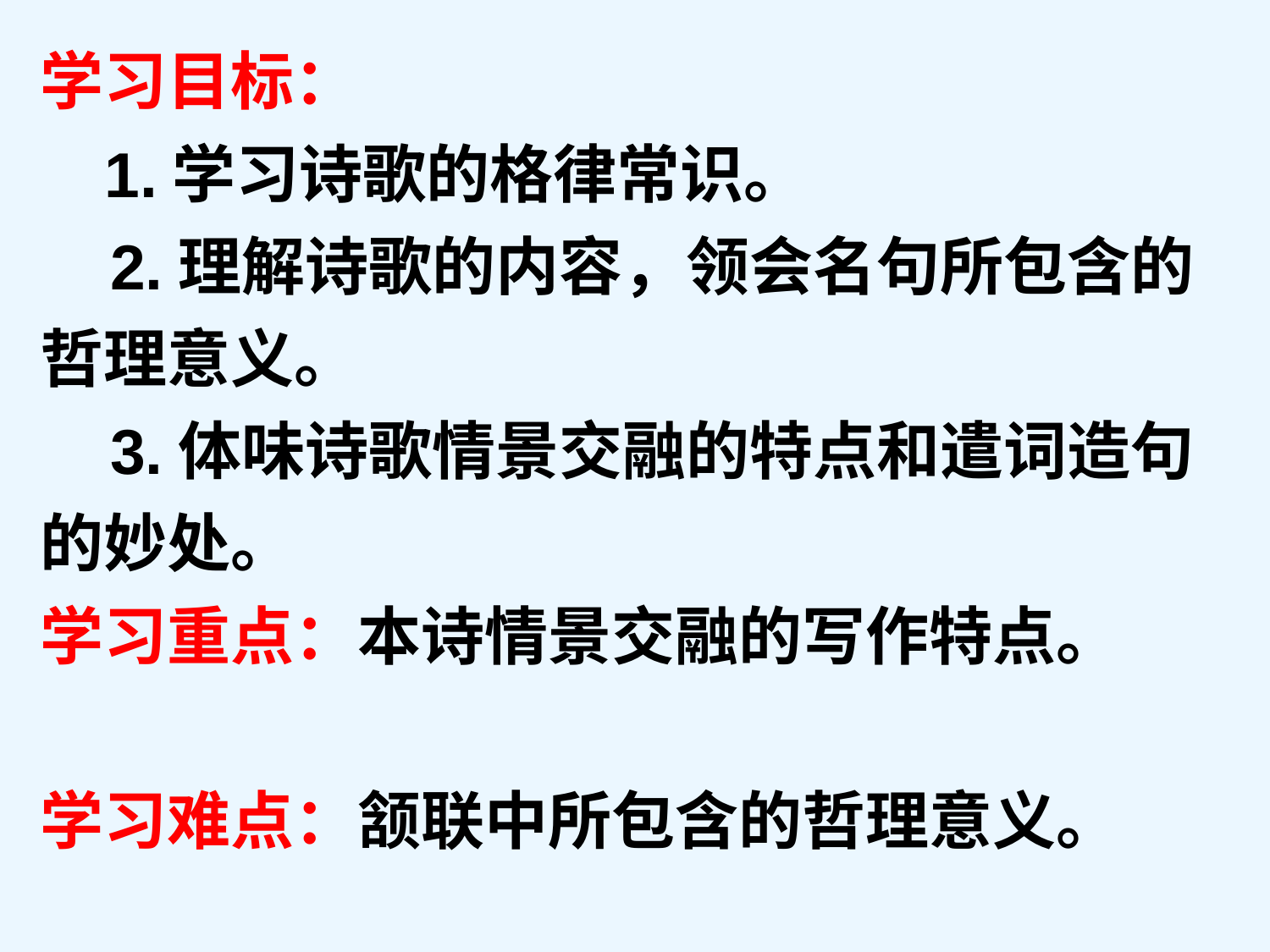

学习目标：
    1.学习诗歌的格律常识。
    2.理解诗歌的内容，领会名句所包含的哲理意义。
    3.体味诗歌情景交融的特点和遣词造句的妙处。
学习重点：本诗情景交融的写作特点。
学习难点：颔联中所包含的哲理意义。